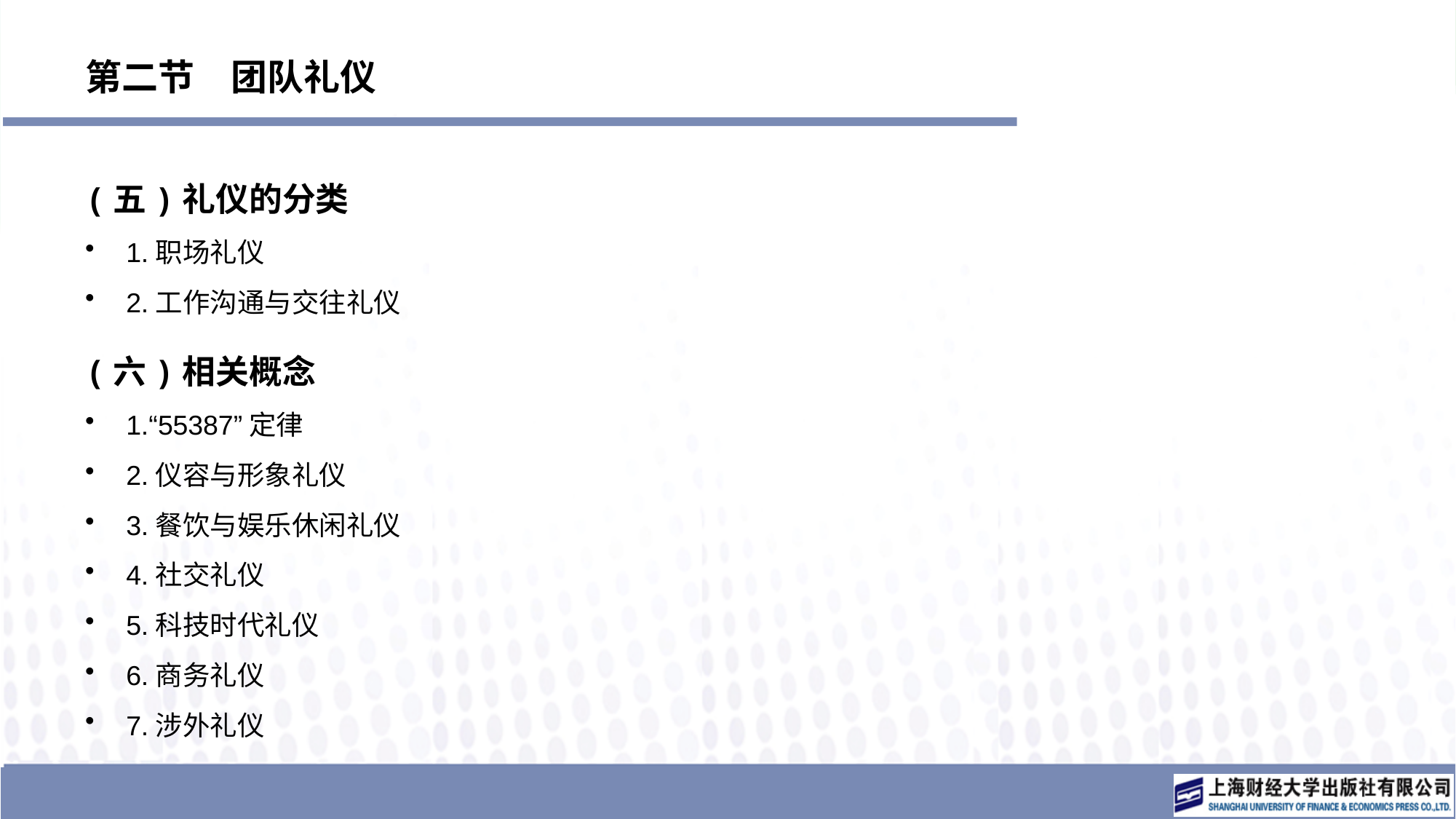

# 第二节　团队礼仪
(五)礼仪的分类
1.职场礼仪
2.工作沟通与交往礼仪
(六)相关概念
1.“55387”定律
2.仪容与形象礼仪
3.餐饮与娱乐休闲礼仪
4.社交礼仪
5.科技时代礼仪
6.商务礼仪
7.涉外礼仪